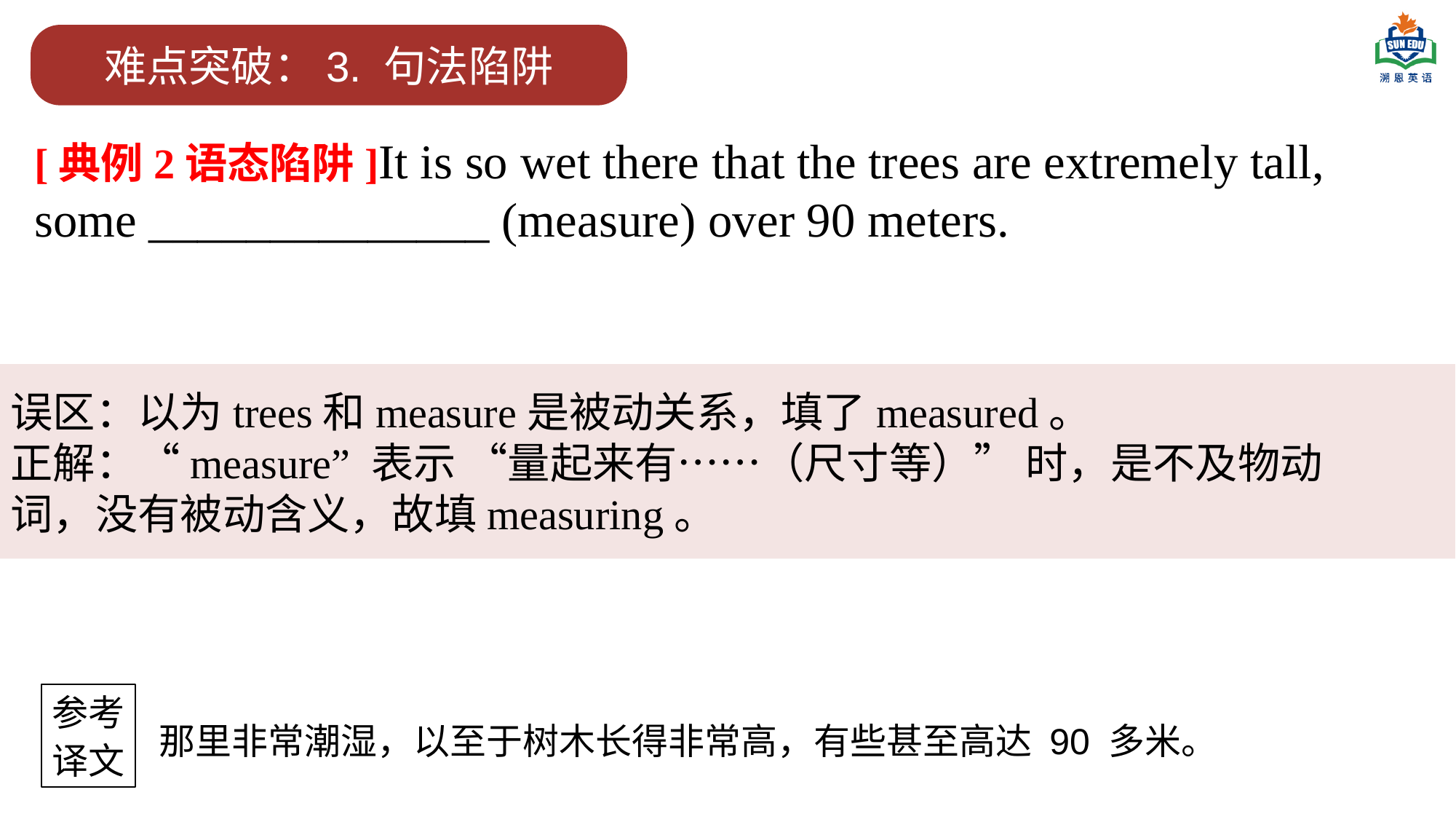

难点突破：3. 句法陷阱
[典例2语态陷阱]It is so wet there that the trees are extremely tall,
some ______________ (measure) over 90 meters.

误区：以为trees和measure是被动关系，填了measured。
正解：“measure” 表示 “量起来有……（尺寸等）” 时，是不及物动词，没有被动含义，故填measuring。
参考
译文
那里非常潮湿，以至于树木长得非常高，有些甚至高达 90 多米。